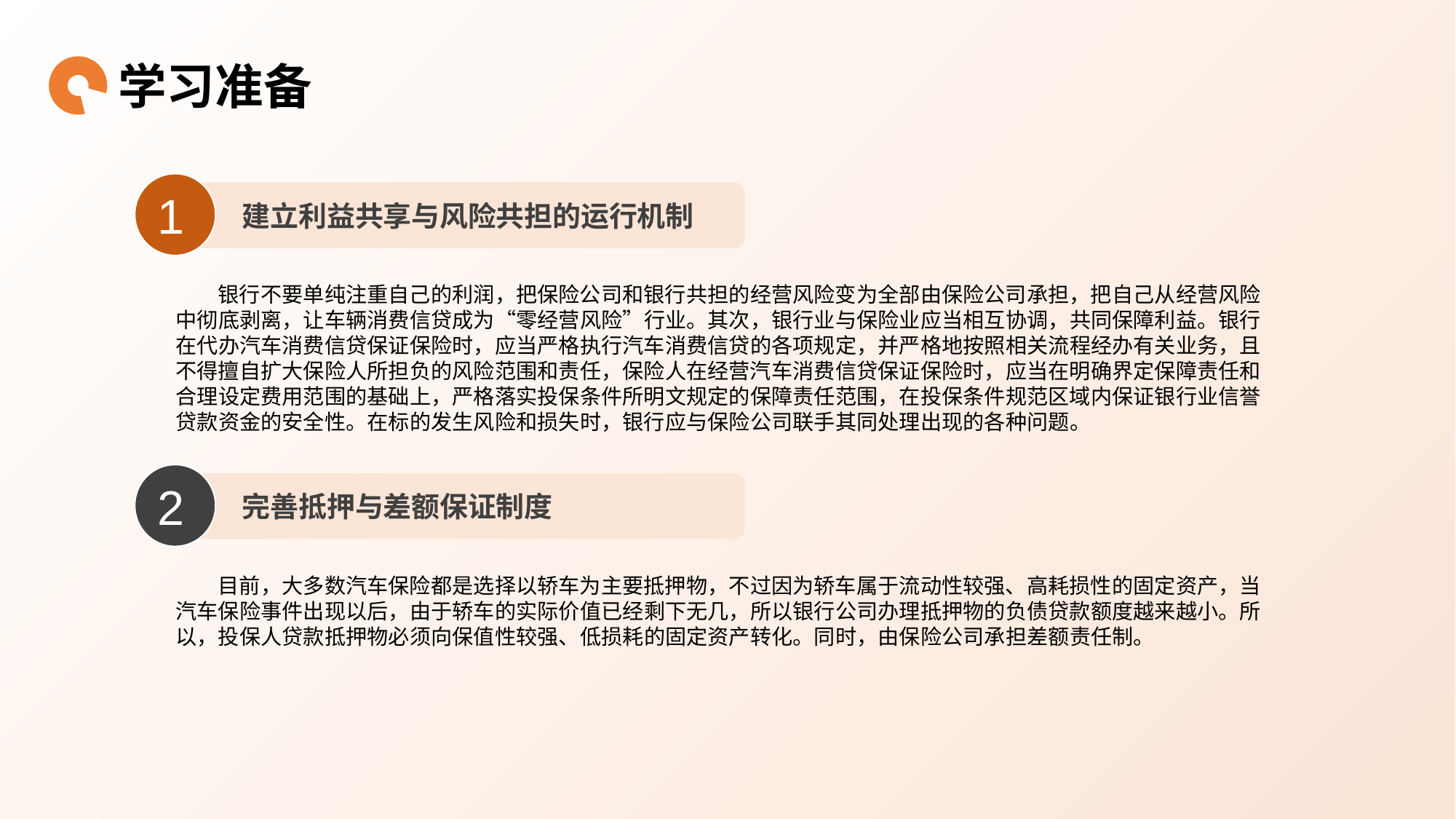

学习准备

1

建立利益共享与风险共担的运行机制
银行不要单纯注重自己的利润，把保险公司和银行共担的经营风险变为全部由保险公司承担，把自己从经营风险中彻底剥离，让车辆消费信贷成为“零经营风险”行业。其次，银行业与保险业应当相互协调，共同保障利益。银行在代办汽车消费信贷保证保险时，应当严格执行汽车消费信贷的各项规定，并严格地按照相关流程经办有关业务，且不得擅自扩大保险人所担负的风险范围和责任，保险人在经营汽车消费信贷保证保险时，应当在明确界定保障责任和合理设定费用范围的基础上，严格落实投保条件所明文规定的保障责任范围，在投保条件规范区域内保证银行业信誉贷款资金的安全性。在标的发生风险和损失时，银行应与保险公司联手其同处理出现的各种问题。
2

完善抵押与差额保证制度
目前，大多数汽车保险都是选择以轿车为主要抵押物，不过因为轿车属于流动性较强、高耗损性的固定资产，当汽车保险事件出现以后，由于轿车的实际价值已经剩下无几，所以银行公司办理抵押物的负债贷款额度越来越小。所以，投保人贷款抵押物必须向保值性较强、低损耗的固定资产转化。同时，由保险公司承担差额责任制。